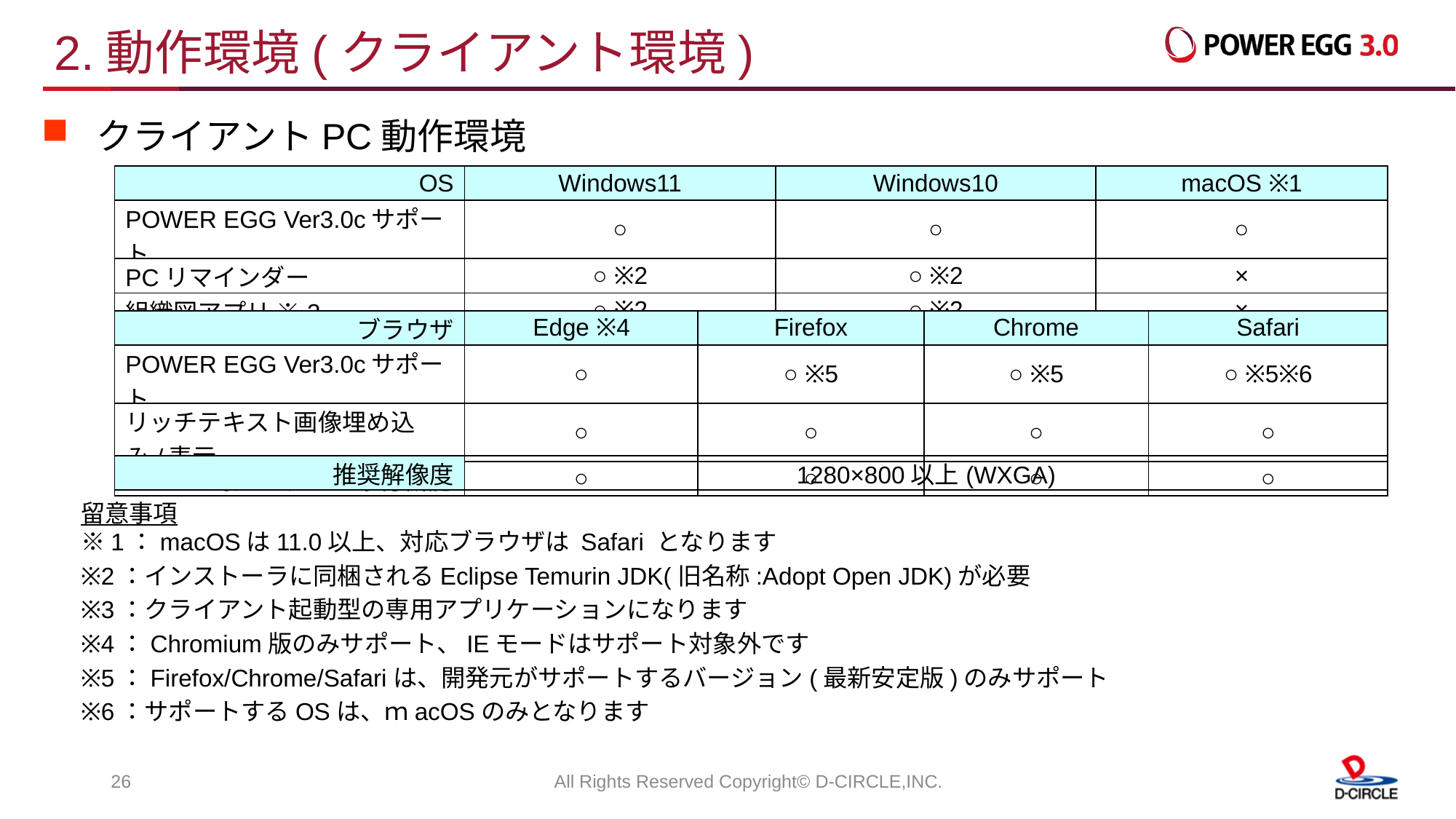

# 2.動作環境(クライアント環境)
クライアントPC動作環境
| OS | Windows11 | Windows10 | macOS ※1 |
| --- | --- | --- | --- |
| POWER EGG Ver3.0cサポート | ○ | ○ | ○ |
| PCリマインダー | ○ ※2 | ○ ※2 | × |
| 組織図アプリ ※3 | ○ ※2 | ○ ※2 | × |
| ブラウザ | Edge ※4 | Firefox | Chrome | Safari |
| --- | --- | --- | --- | --- |
| POWER EGG Ver3.0cサポート | ○ | ○ ※5 | ○ ※5 | ○ ※5※6 |
| リッチテキスト画像埋め込み/表示 | ○ | ○ | ○ | ○ |
| HTML5対応ファイル添付機能 | ○ | ○ | ○ | ○ |
| 推奨解像度 | 1280×800以上(WXGA) |
| --- | --- |
留意事項
※1：macOSは11.0以上、対応ブラウザは Safari となります
※2：インストーラに同梱されるEclipse Temurin JDK(旧名称:Adopt Open JDK)が必要
※3：クライアント起動型の専用アプリケーションになります
※4：Chromium版のみサポート、IEモードはサポート対象外です
※5：Firefox/Chrome/Safariは、開発元がサポートするバージョン(最新安定版)のみサポート
※6：サポートするOSは、ｍacOSのみとなります
26
All Rights Reserved Copyright© D-CIRCLE,INC.